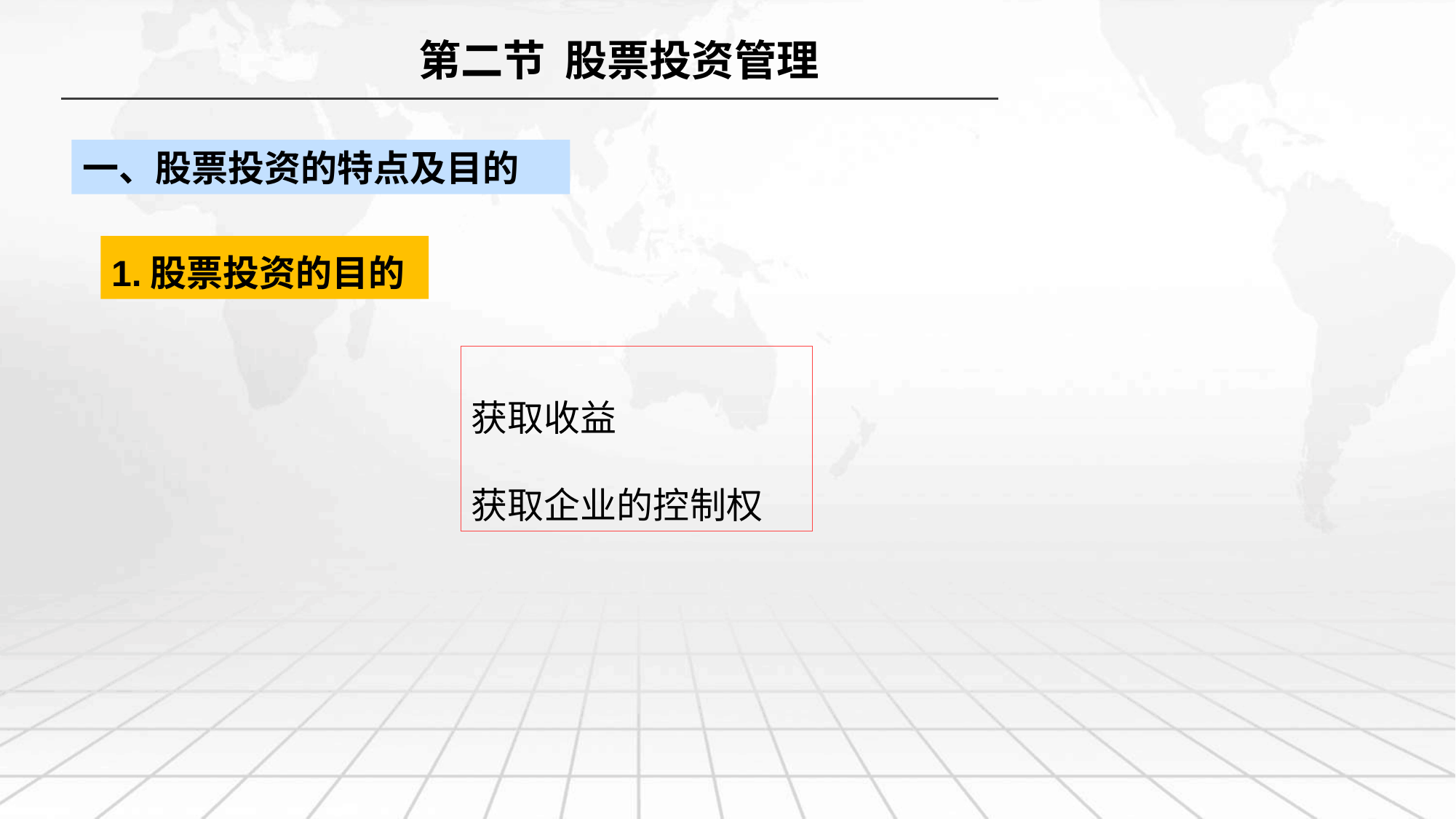

第二节  股票投资管理
一、股票投资的特点及目的
1.股票投资的目的

获取收益
获取企业的控制权